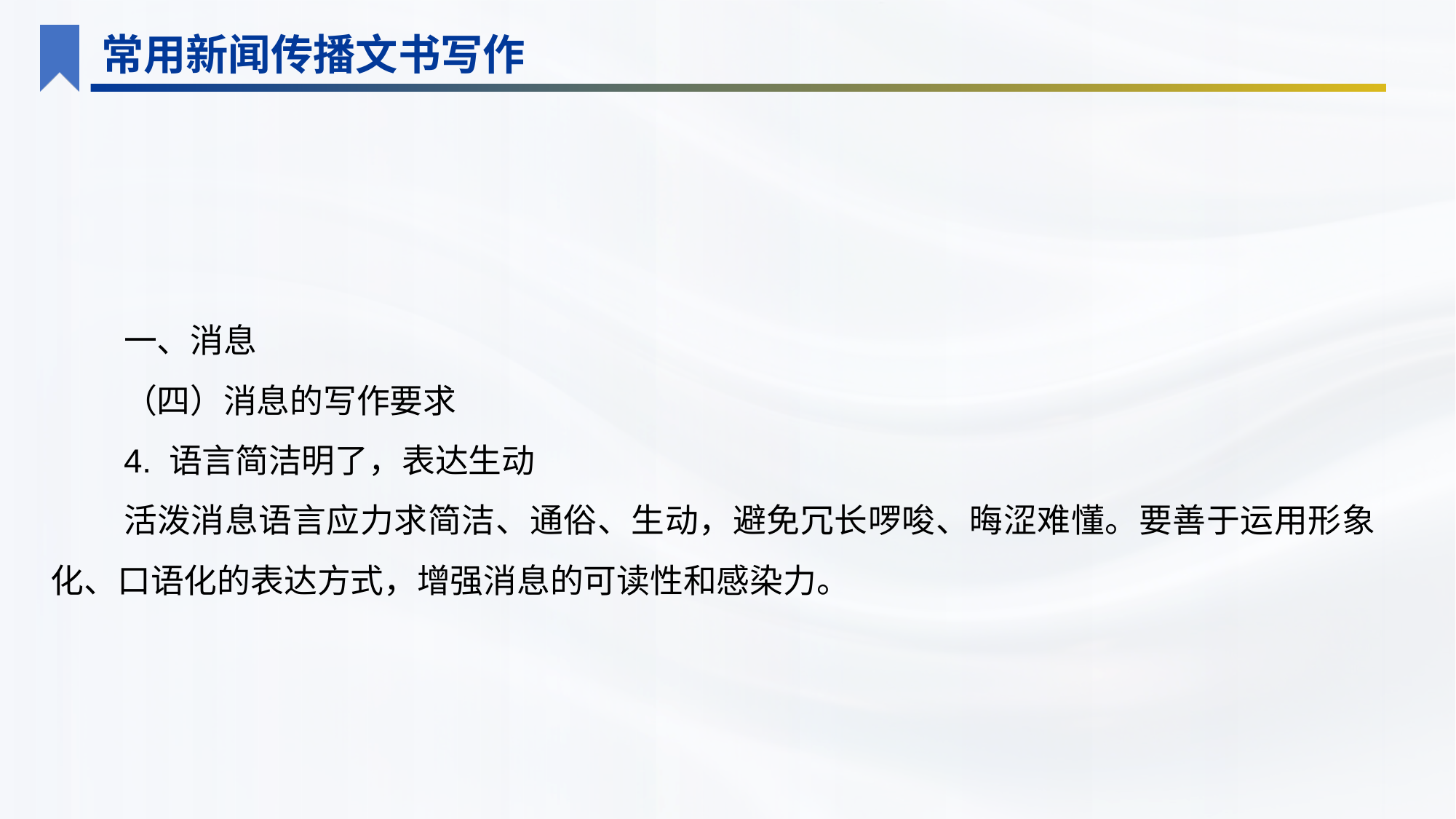

常用新闻传播文书写作
一、消息
（四）消息的写作要求
4. 语言简洁明了，表达生动
活泼消息语言应力求简洁、通俗、生动，避免冗长啰唆、晦涩难懂。要善于运用形象化、口语化的表达方式，增强消息的可读性和感染力。